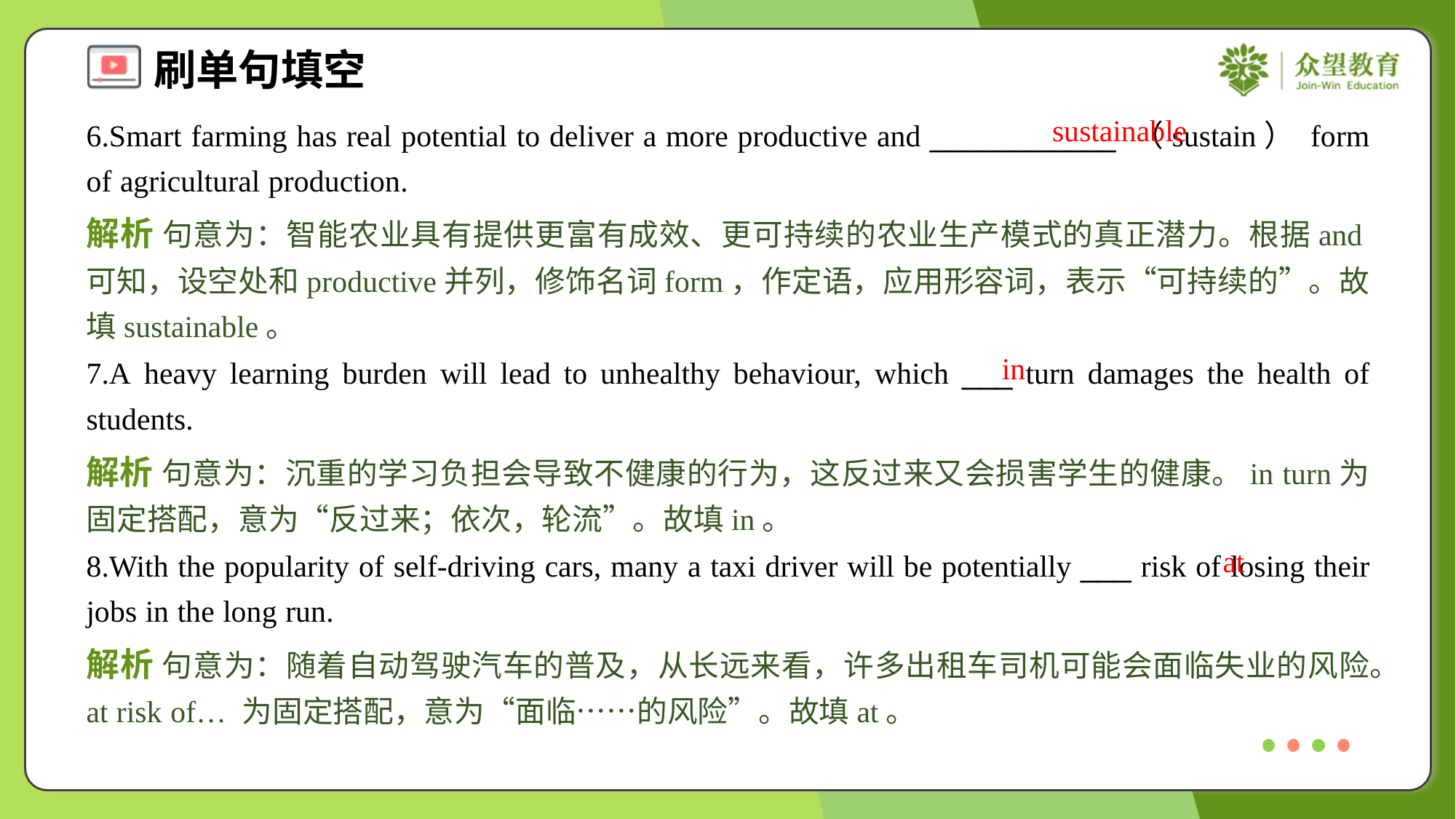

sustainable
6.Smart farming has real potential to deliver a more productive and ___________ （sustain） form of agricultural production.
解析 句意为：智能农业具有提供更富有成效、更可持续的农业生产模式的真正潜力。根据and可知，设空处和productive并列，修饰名词form，作定语，应用形容词，表示“可持续的”。故填sustainable。
in
7.A heavy learning burden will lead to unhealthy behaviour, which ___ turn damages the health of students.
解析 句意为：沉重的学习负担会导致不健康的行为，这反过来又会损害学生的健康。in turn为固定搭配，意为“反过来；依次，轮流”。故填in。
at
8.With the popularity of self-driving cars, many a taxi driver will be potentially ___ risk of losing their jobs in the long run.
解析 句意为：随着自动驾驶汽车的普及，从长远来看，许多出租车司机可能会面临失业的风险。at risk of… 为固定搭配，意为“面临……的风险”。故填at。